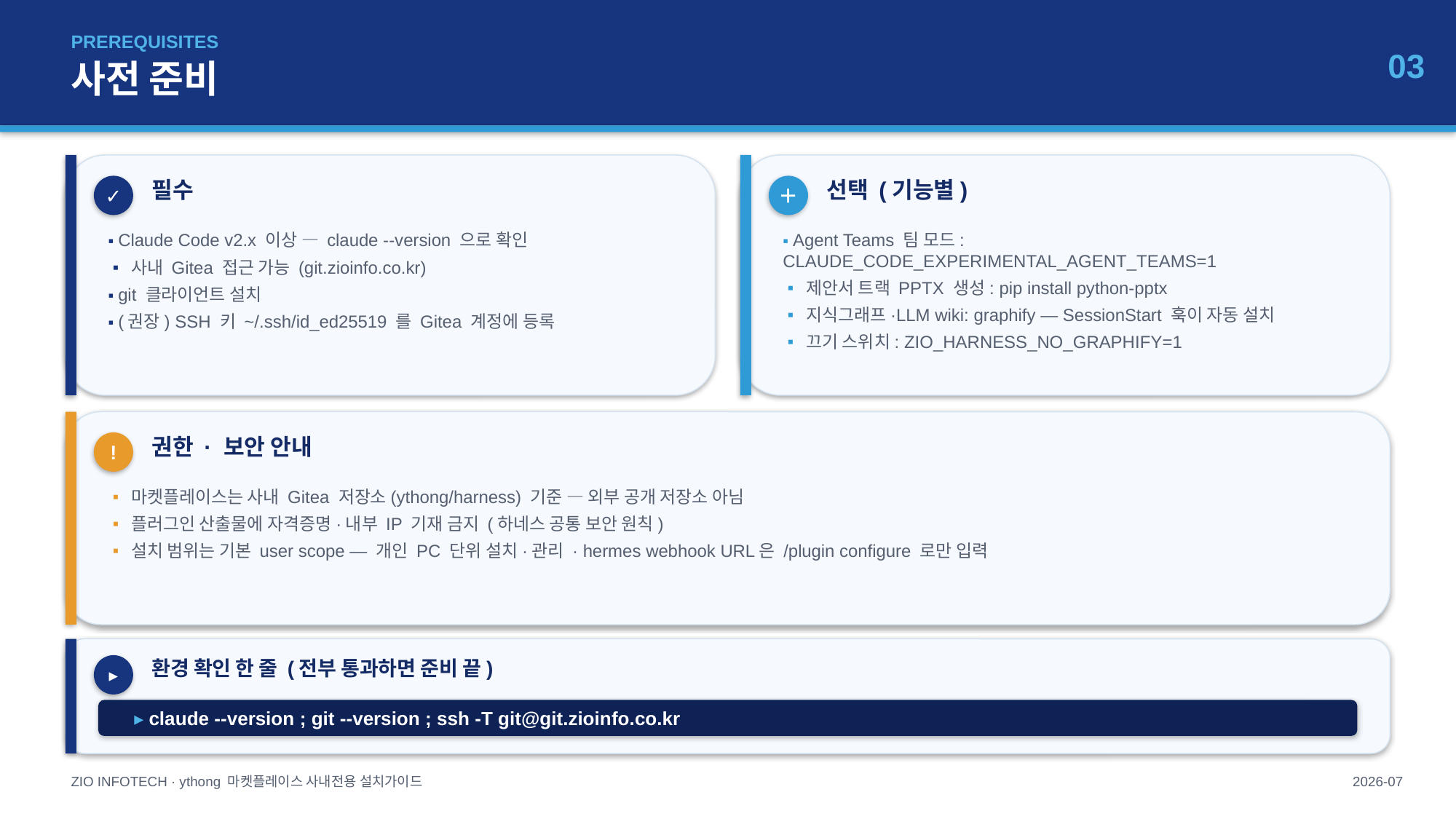

PREREQUISITES
사전 준비
03

필수
선택 (기능별)
✓
＋
▪ Claude Code v2.x 이상 — claude --version 으로 확인
▪ 사내 Gitea 접근 가능 (git.zioinfo.co.kr)
▪ git 클라이언트 설치
▪ (권장) SSH 키 ~/.ssh/id_ed25519 를 Gitea 계정에 등록
▪ Agent Teams 팀 모드: CLAUDE_CODE_EXPERIMENTAL_AGENT_TEAMS=1
▪ 제안서 트랙 PPTX 생성: pip install python-pptx
▪ 지식그래프·LLM wiki: graphify — SessionStart 훅이 자동 설치
▪ 끄기 스위치: ZIO_HARNESS_NO_GRAPHIFY=1

권한 · 보안 안내
!
▪ 마켓플레이스는 사내 Gitea 저장소(ythong/harness) 기준 — 외부 공개 저장소 아님
▪ 플러그인 산출물에 자격증명·내부 IP 기재 금지 (하네스 공통 보안 원칙)
▪ 설치 범위는 기본 user scope — 개인 PC 단위 설치·관리 · hermes webhook URL은 /plugin configure 로만 입력

환경 확인 한 줄 (전부 통과하면 준비 끝)
▸

▸ claude --version ; git --version ; ssh -T git@git.zioinfo.co.kr
ZIO INFOTECH · ythong 마켓플레이스 사내전용 설치가이드
2026-07